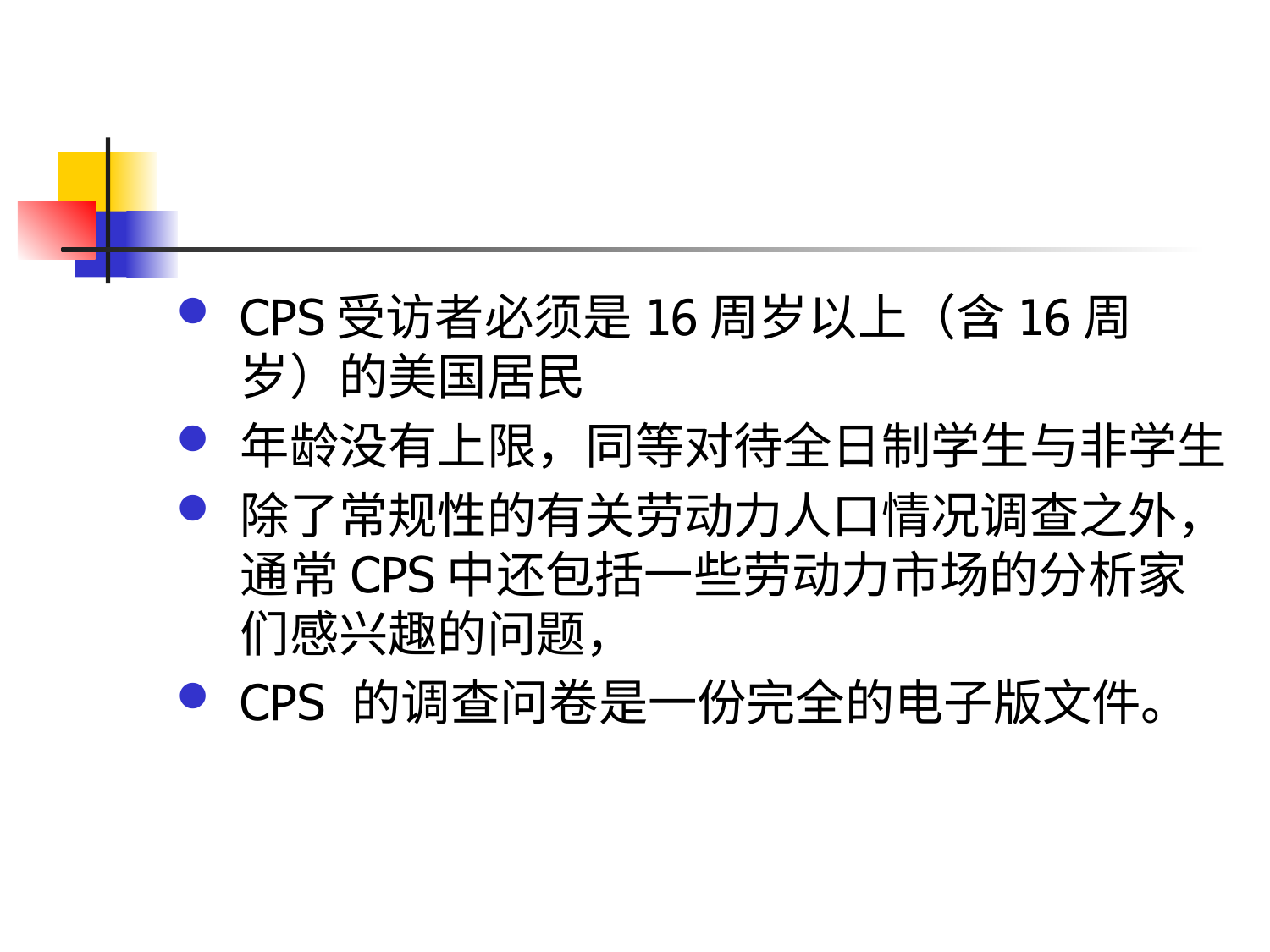

CPS受访者必须是16周岁以上（含16周岁）的美国居民
年龄没有上限，同等对待全日制学生与非学生
除了常规性的有关劳动力人口情况调查之外，通常CPS中还包括一些劳动力市场的分析家们感兴趣的问题，
CPS 的调查问卷是一份完全的电子版文件。